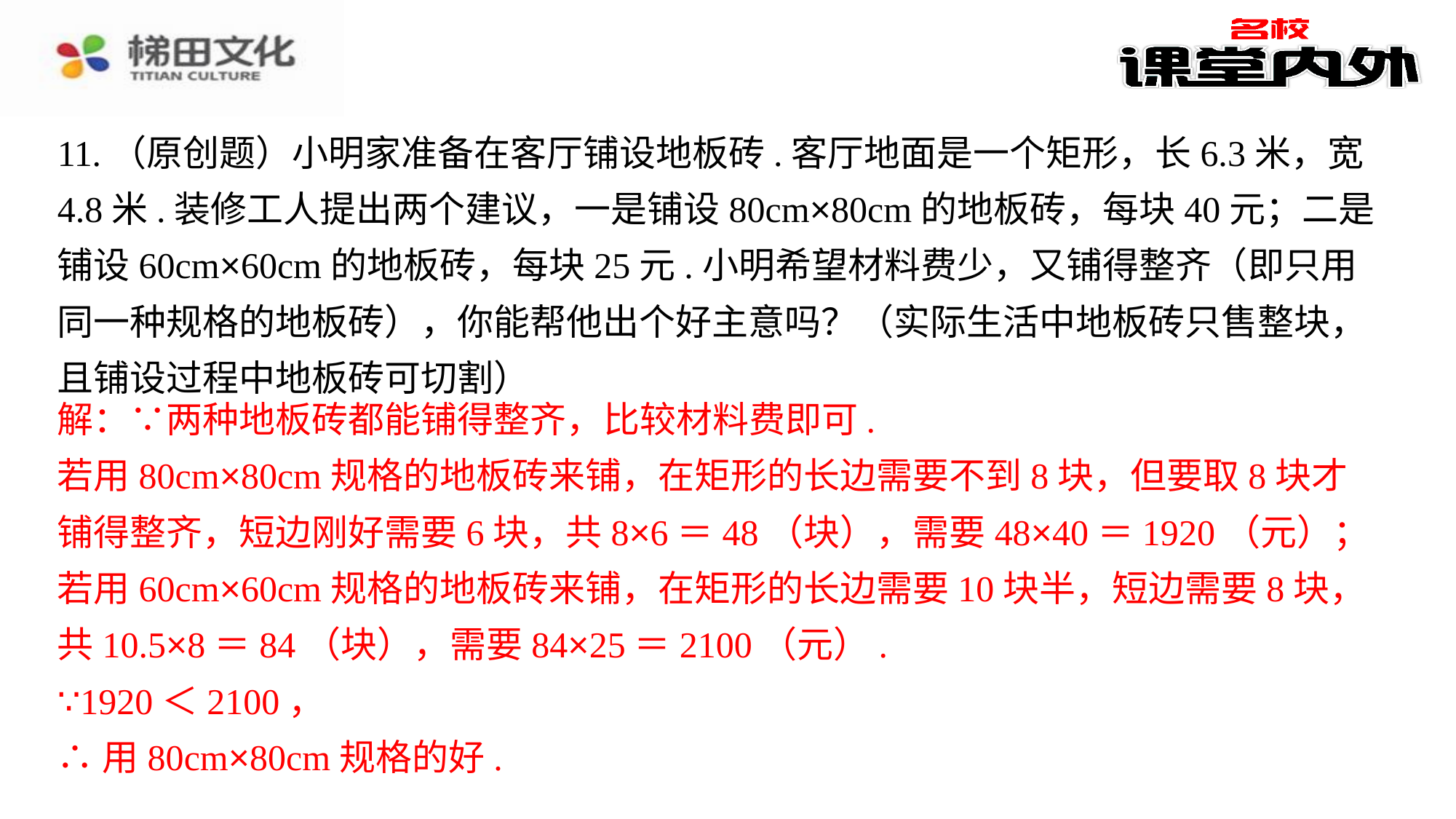

11.（原创题）小明家准备在客厅铺设地板砖.客厅地面是一个矩形，长6.3米，宽4.8米.装修工人提出两个建议，一是铺设80cm×80cm的地板砖，每块40元；二是铺设60cm×60cm的地板砖，每块25元.小明希望材料费少，又铺得整齐（即只用同一种规格的地板砖），你能帮他出个好主意吗？（实际生活中地板砖只售整块，且铺设过程中地板砖可切割）
解：∵两种地板砖都能铺得整齐，比较材料费即可.
若用80cm×80cm规格的地板砖来铺，在矩形的长边需要不到8块，但要取8块才铺得整齐，短边刚好需要6块，共8×6＝48（块），需要48×40＝1920（元）；
若用60cm×60cm规格的地板砖来铺，在矩形的长边需要10块半，短边需要8块，共10.5×8＝84（块），需要84×25＝2100（元）.
∵1920＜2100，
∴用80cm×80cm规格的好.